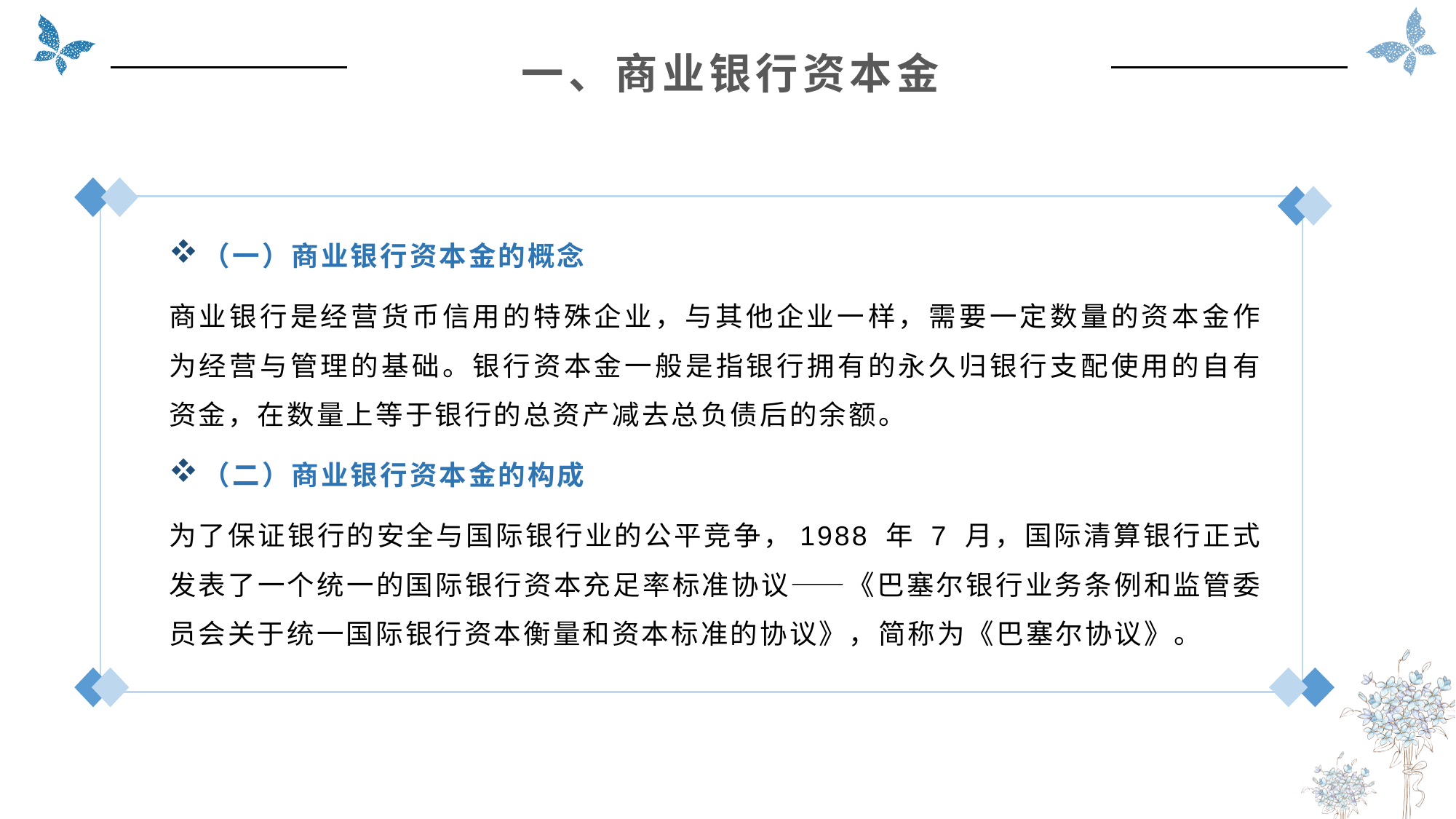

一、商业银行资本金

（一）商业银行资本金的概念
商业银行是经营货币信用的特殊企业，与其他企业一样，需要一定数量的资本金作为经营与管理的基础。银行资本金一般是指银行拥有的永久归银行支配使用的自有资金，在数量上等于银行的总资产减去总负债后的余额。
（二）商业银行资本金的构成
为了保证银行的安全与国际银行业的公平竞争，1988 年 7 月，国际清算银行正式发表了一个统一的国际银行资本充足率标准协议——《巴塞尔银行业务条例和监管委员会关于统一国际银行资本衡量和资本标准的协议》，简称为《巴塞尔协议》。